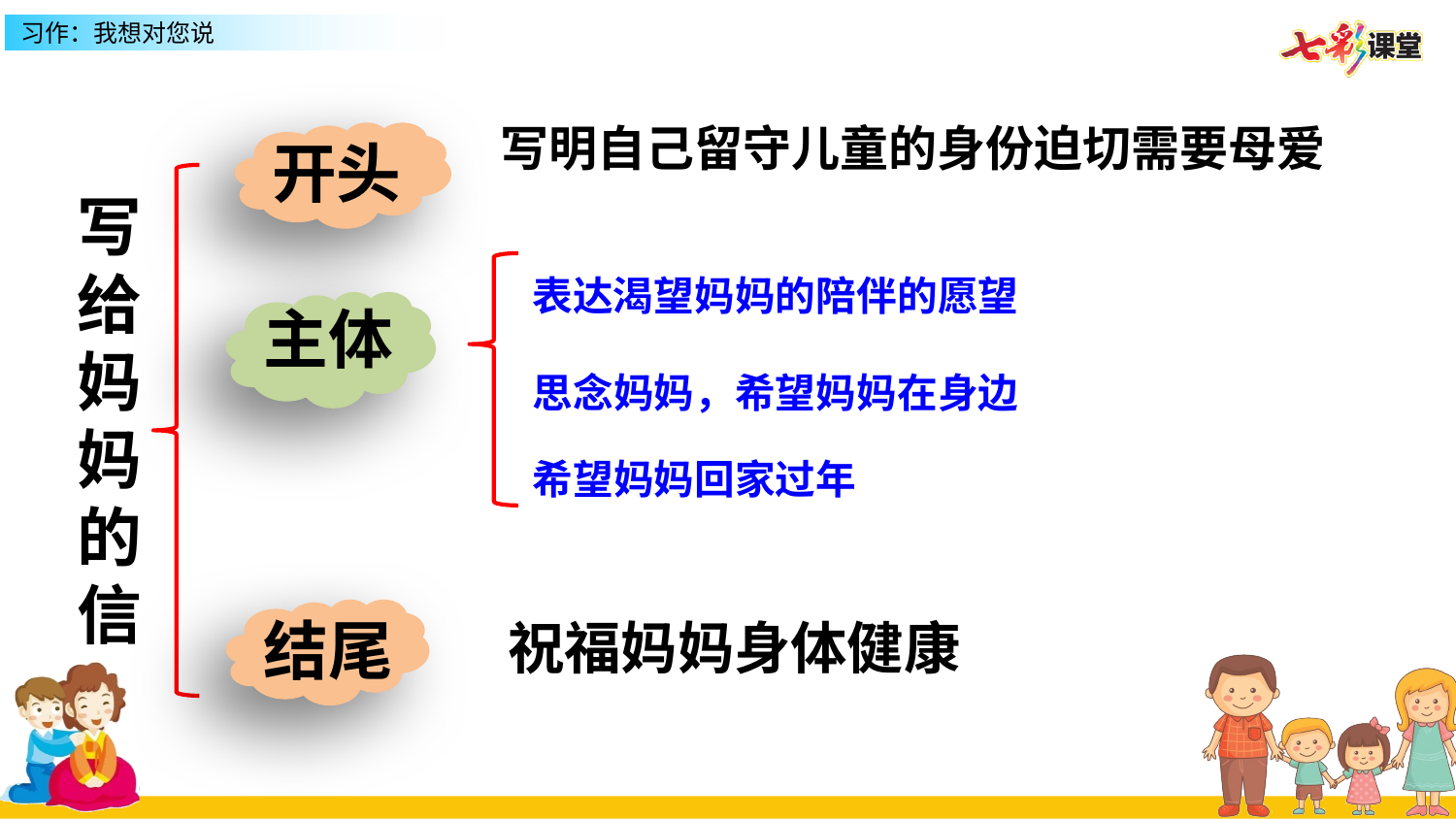

写明自己留守儿童的身份迫切需要母爱

开头

写给妈妈的信

表达渴望妈妈的陪伴的愿望
主体

思念妈妈，希望妈妈在身边
希望妈妈回家过年

结尾
祝福妈妈身体健康